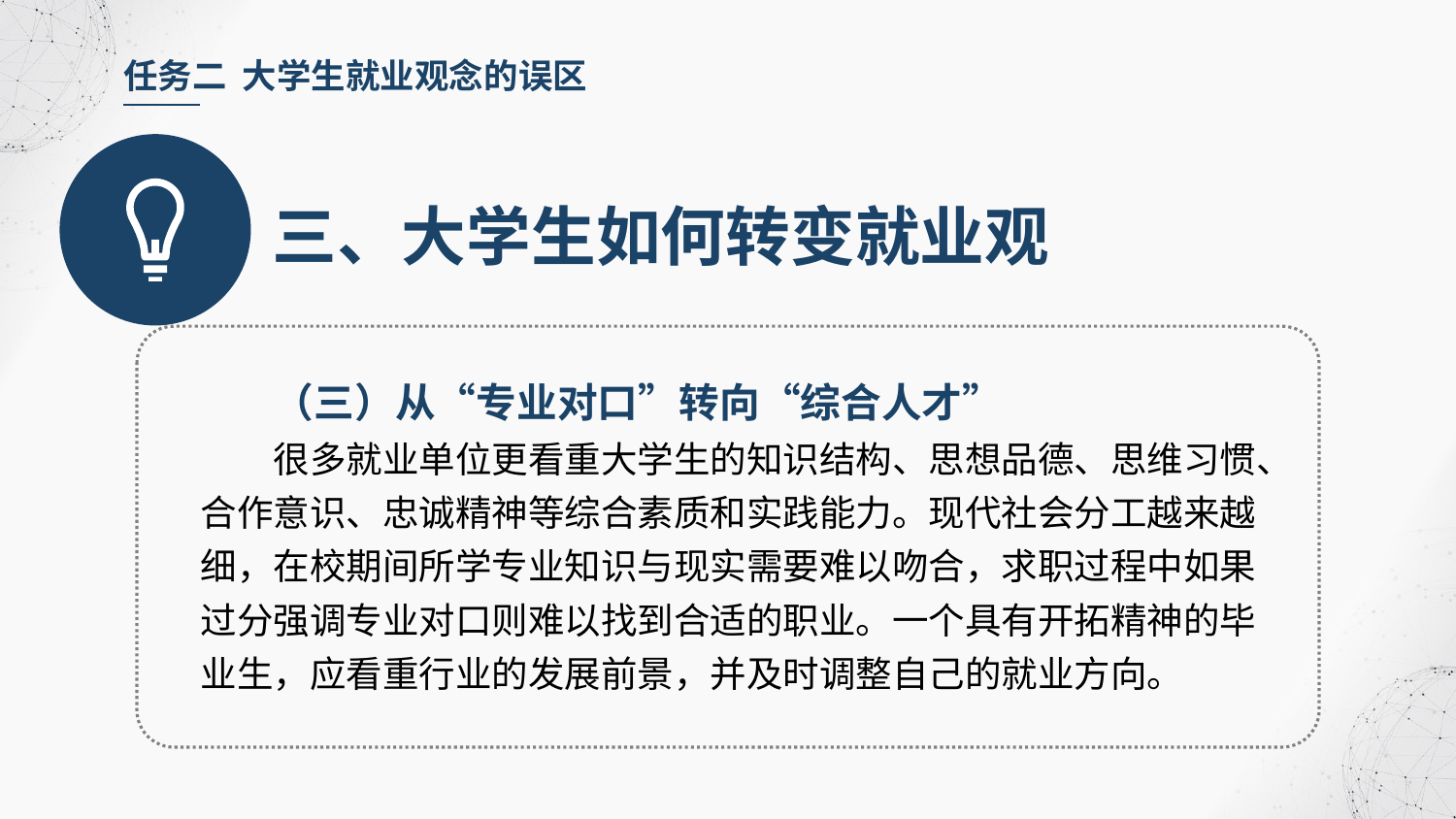

任务二  大学生就业观念的误区

三、大学生如何转变就业观

（三）从“专业对口”转向“综合人才”
很多就业单位更看重大学生的知识结构、思想品德、思维习惯、合作意识、忠诚精神等综合素质和实践能力。现代社会分工越来越细，在校期间所学专业知识与现实需要难以吻合，求职过程中如果过分强调专业对口则难以找到合适的职业。一个具有开拓精神的毕业生，应看重行业的发展前景，并及时调整自己的就业方向。